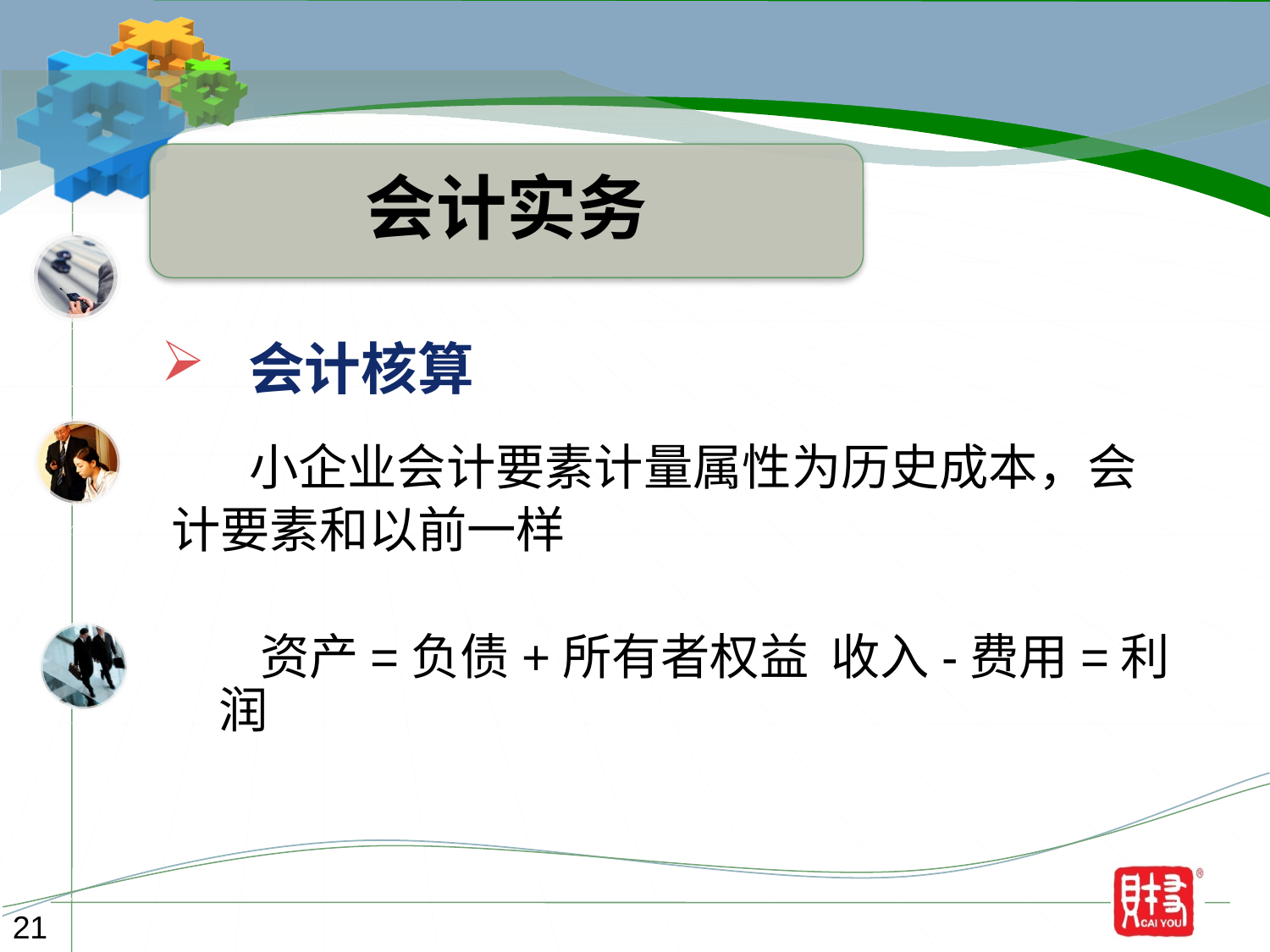

会计实务
  会计核算
      小企业会计要素计量属性为历史成本，会
计要素和以前一样

       资产=负债+所有者权益  收入-费用=利润
21